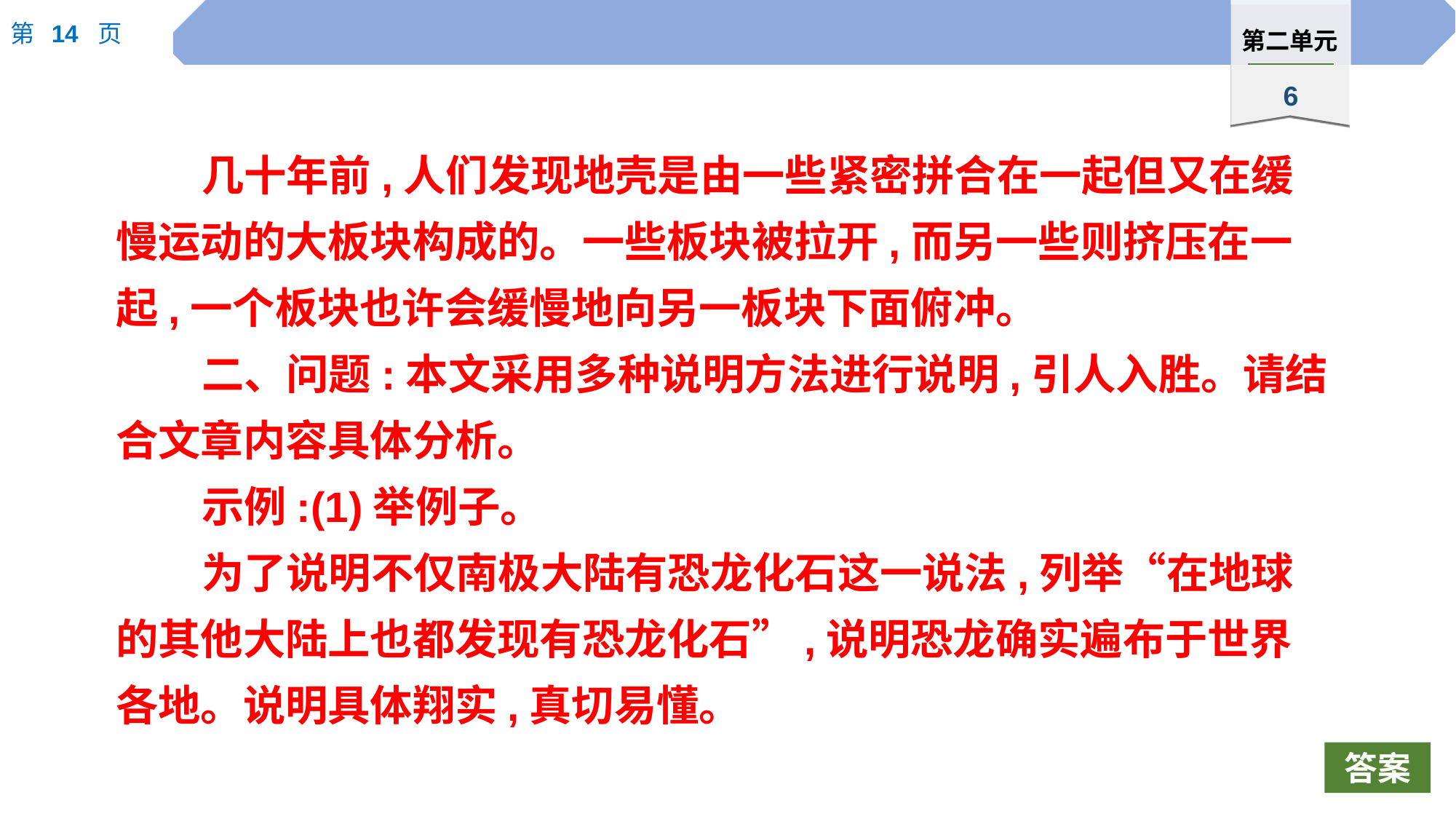

几十年前,人们发现地壳是由一些紧密拼合在一起但又在缓慢运动的大板块构成的。一些板块被拉开,而另一些则挤压在一起,一个板块也许会缓慢地向另一板块下面俯冲。
二、问题:本文采用多种说明方法进行说明,引人入胜。请结合文章内容具体分析。
示例:(1)举例子。
为了说明不仅南极大陆有恐龙化石这一说法,列举“在地球的其他大陆上也都发现有恐龙化石”,说明恐龙确实遍布于世界各地。说明具体翔实,真切易懂。
答案